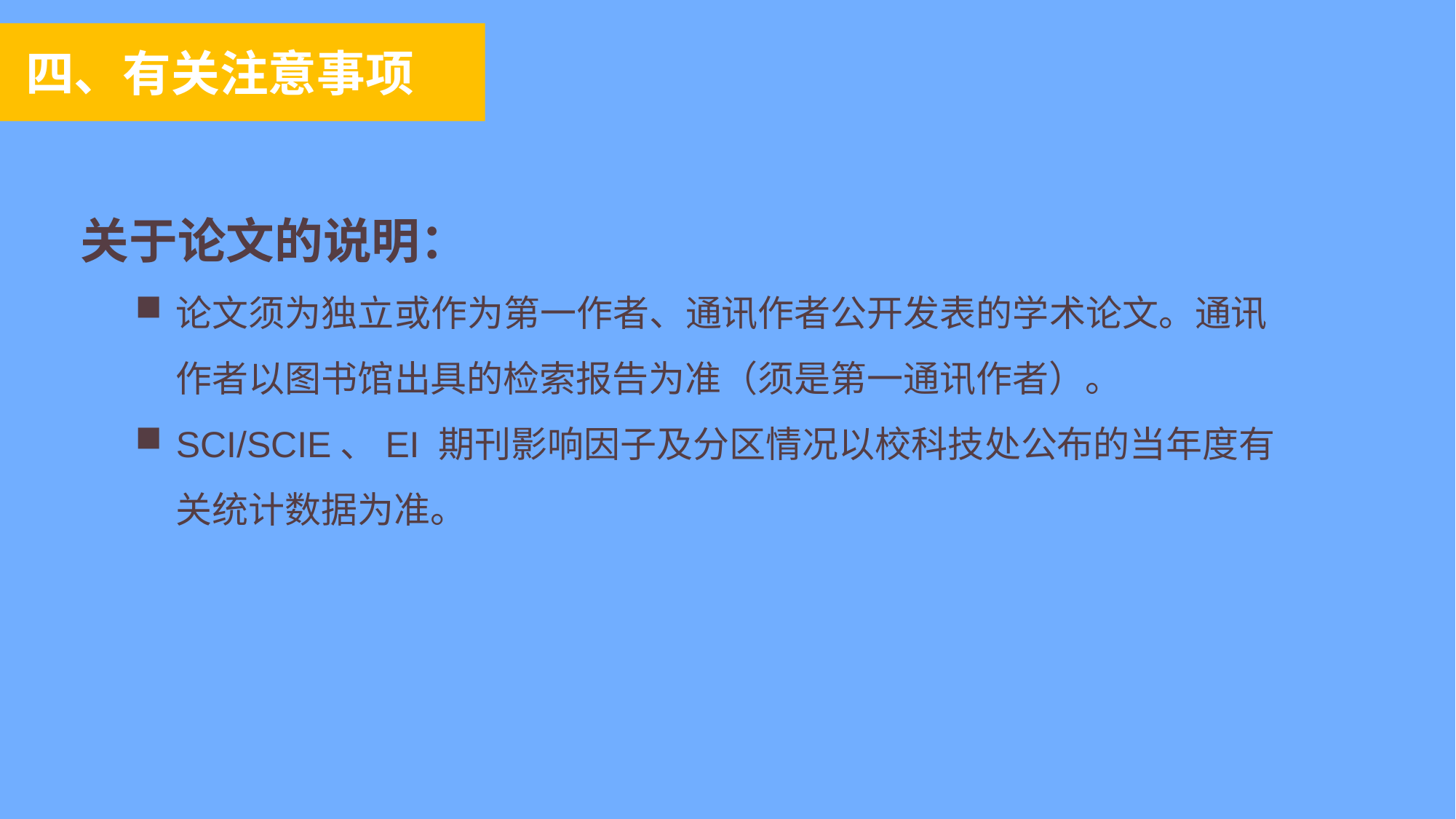

四、有关注意事项
关于论文的说明：
论文须为独立或作为第一作者、通讯作者公开发表的学术论文。通讯作者以图书馆出具的检索报告为准（须是第一通讯作者）。
SCI/SCIE、EI 期刊影响因子及分区情况以校科技处公布的当年度有关统计数据为准。